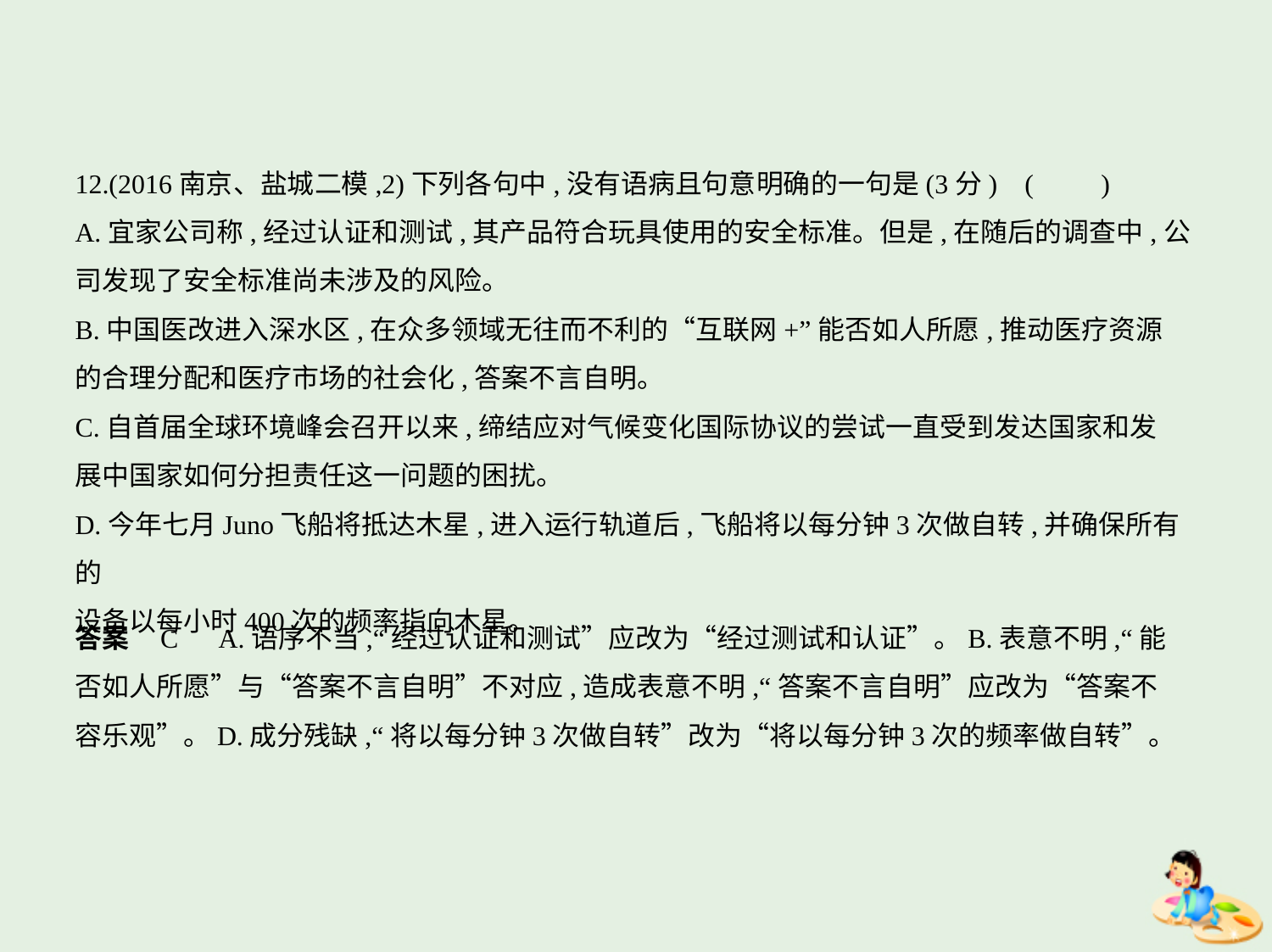

12.(2016南京、盐城二模,2)下列各句中,没有语病且句意明确的一句是(3分) (　　)
A.宜家公司称,经过认证和测试,其产品符合玩具使用的安全标准。但是,在随后的调查中,公
司发现了安全标准尚未涉及的风险。
B.中国医改进入深水区,在众多领域无往而不利的“互联网+”能否如人所愿,推动医疗资源
的合理分配和医疗市场的社会化,答案不言自明。
C.自首届全球环境峰会召开以来,缔结应对气候变化国际协议的尝试一直受到发达国家和发
展中国家如何分担责任这一问题的困扰。
D.今年七月Juno飞船将抵达木星,进入运行轨道后,飞船将以每分钟3次做自转,并确保所有的
设备以每小时400次的频率指向木星。
答案    C　A.语序不当,“经过认证和测试”应改为“经过测试和认证”。B.表意不明,“能
否如人所愿”与“答案不言自明”不对应,造成表意不明,“答案不言自明”应改为“答案不
容乐观”。D.成分残缺,“将以每分钟3次做自转”改为“将以每分钟3次的频率做自转”。